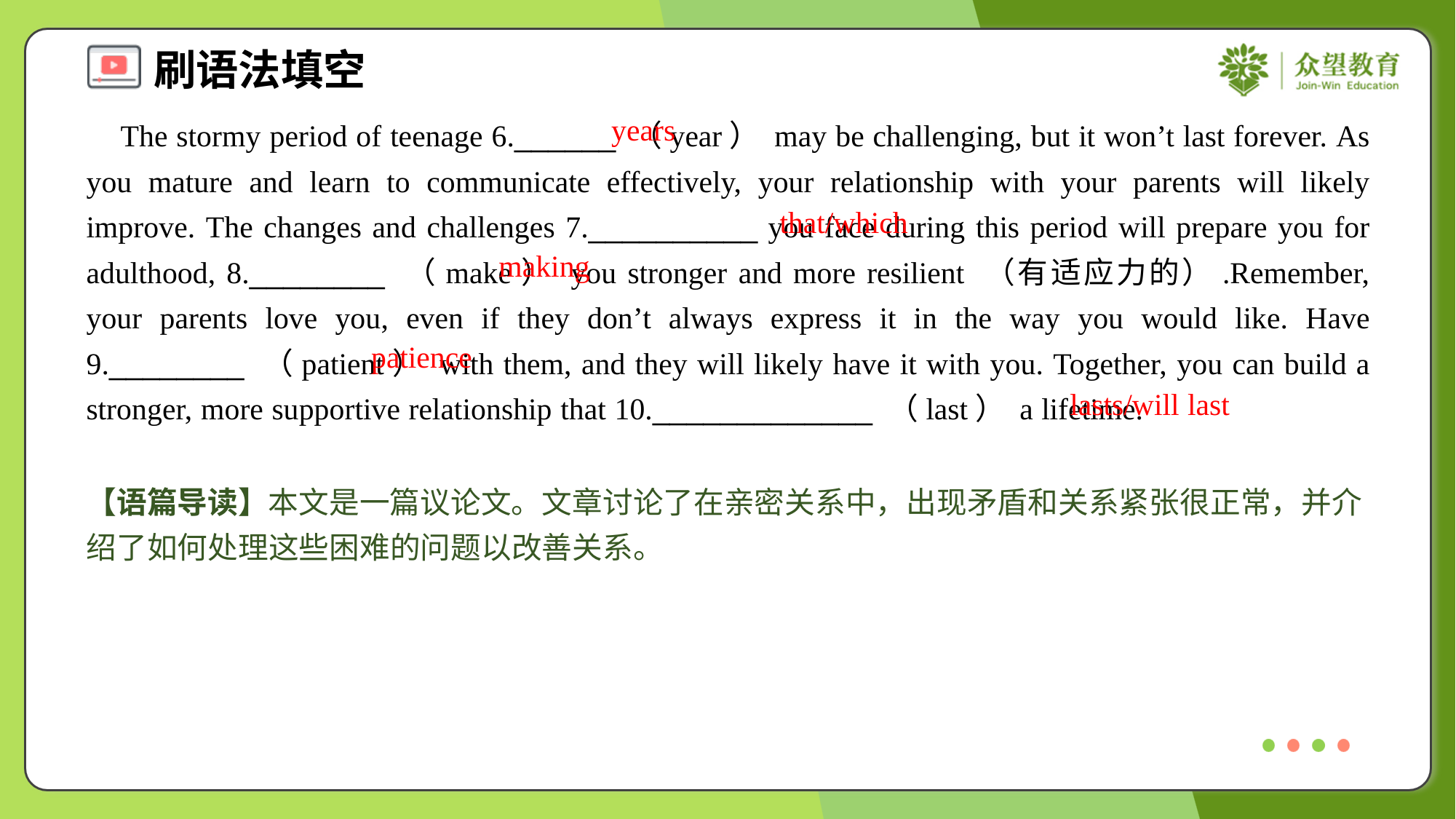

years
    The stormy period of teenage 6.______ （year） may be challenging, but it won’t last forever. As you mature and learn to communicate effectively, your relationship with your parents will likely improve. The changes and challenges 7.__________ you face during this period will prepare you for adulthood, 8.________ （make） you stronger and more resilient （有适应力的）.Remember, your parents love you, even if they don’t always express it in the way you would like. Have 9.________ （patient） with them, and they will likely have it with you. Together, you can build a stronger, more supportive relationship that 10._____________ （last） a lifetime.
that/which
making
patience
lasts/will last
【语篇导读】本文是一篇议论文。文章讨论了在亲密关系中，出现矛盾和关系紧张很正常，并介绍了如何处理这些困难的问题以改善关系。